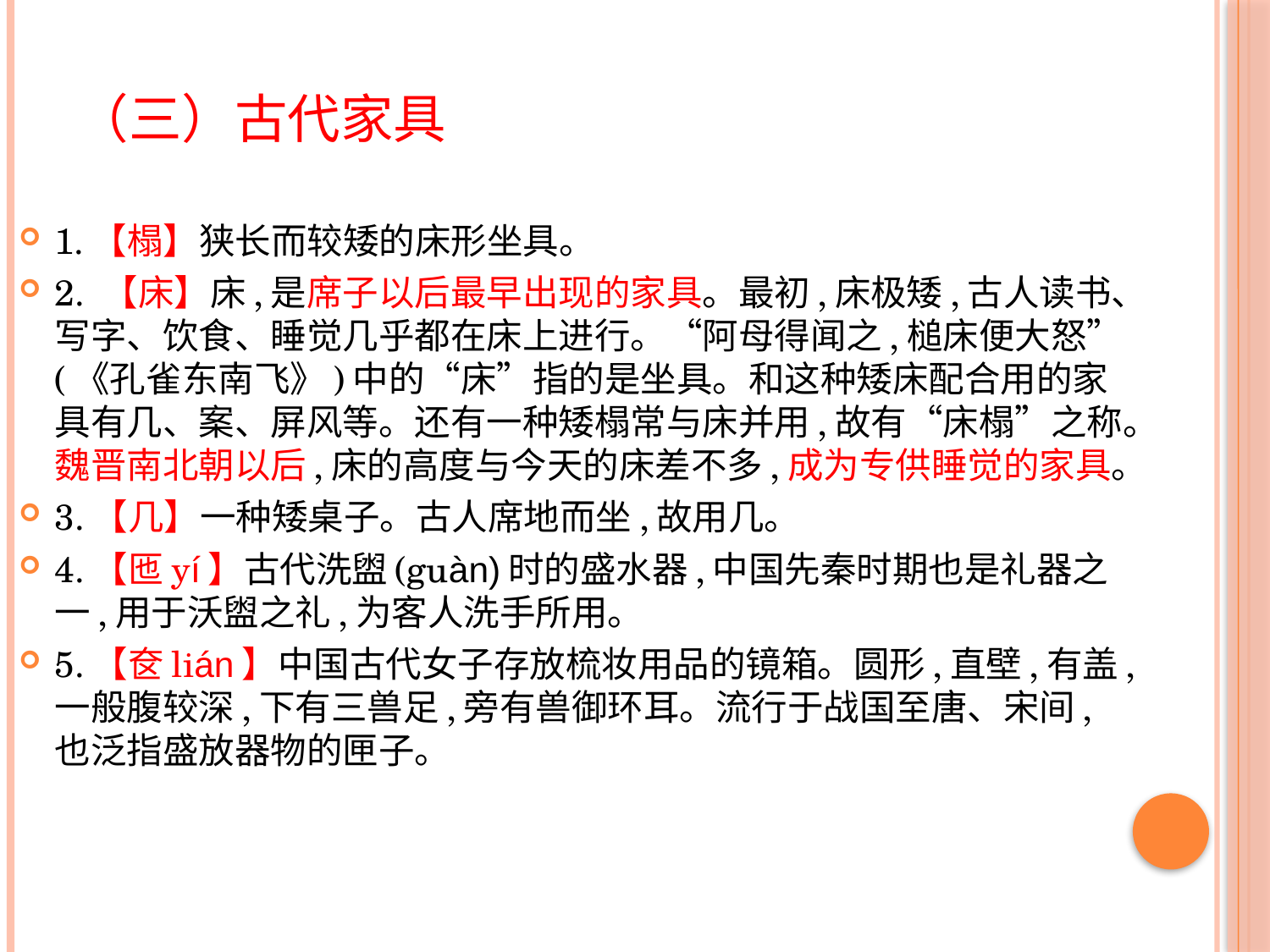

# （三）古代家具

1.【榻】狭长而较矮的床形坐具。
2. 【床】床,是席子以后最早出现的家具。最初,床极矮,古人读书、写字、饮食、睡觉几乎都在床上进行。“阿母得闻之,槌床便大怒”(《孔雀东南飞》)中的“床”指的是坐具。和这种矮床配合用的家具有几、案、屏风等。还有一种矮榻常与床并用,故有“床榻”之称。魏晋南北朝以后,床的高度与今天的床差不多,成为专供睡觉的家具。
3.【几】一种矮桌子。古人席地而坐,故用几。
4.【匜yí】古代洗盥(guàn)时的盛水器,中国先秦时期也是礼器之一,用于沃盥之礼,为客人洗手所用。
5.【奁lián】中国古代女子存放梳妆用品的镜箱。圆形,直壁,有盖,一般腹较深,下有三兽足,旁有兽御环耳。流行于战国至唐、宋间,也泛指盛放器物的匣子。